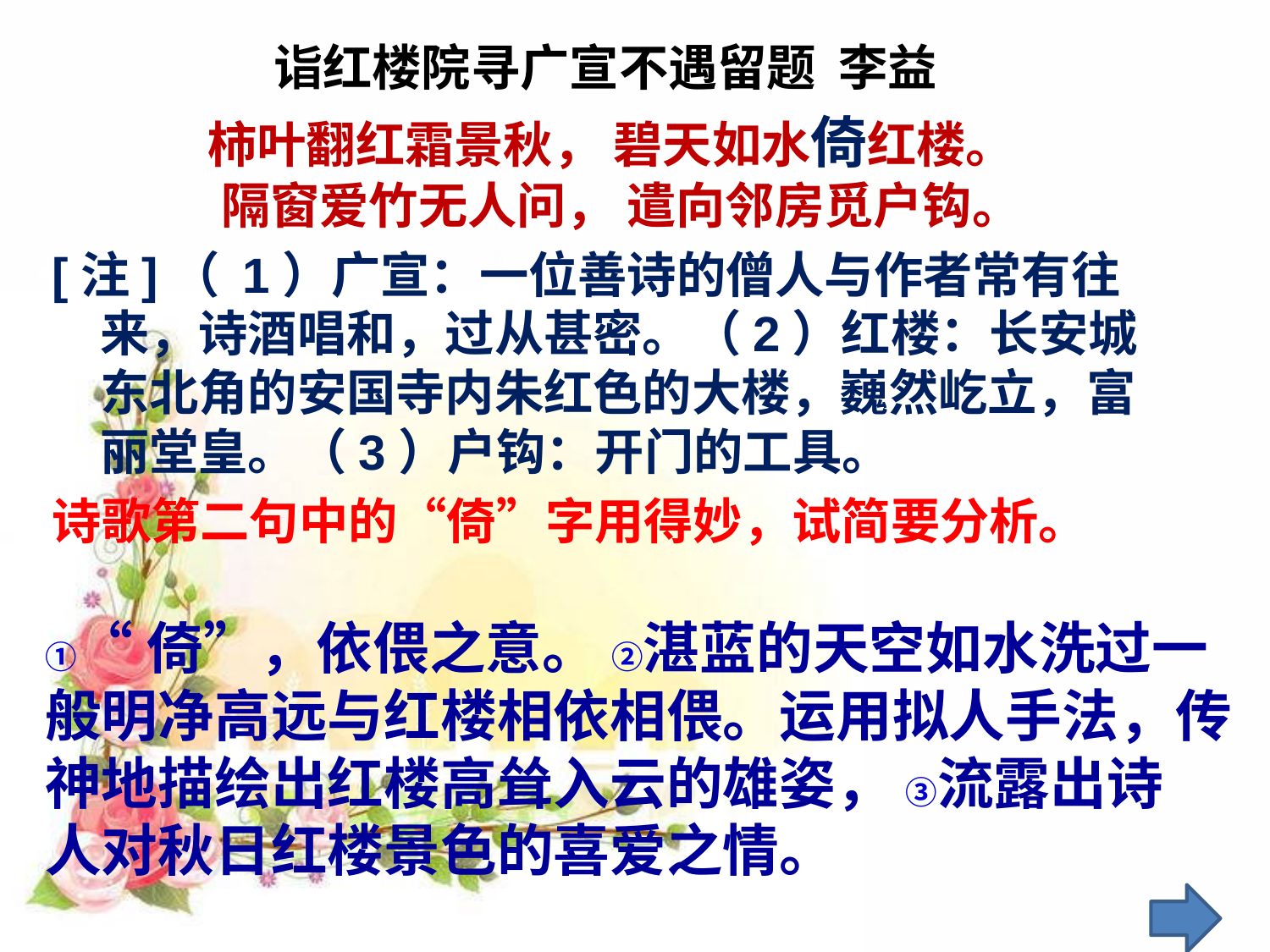

诣红楼院寻广宣不遇留题  李益
   　　 柿叶翻红霜景秋， 碧天如水倚红楼。
　　  隔窗爱竹无人问， 遣向邻房觅户钩。
[注]（ 1）广宣：一位善诗的僧人与作者常有往来，诗酒唱和，过从甚密。（2）红楼：长安城东北角的安国寺内朱红色的大楼，巍然屹立，富丽堂皇。（3）户钩：开门的工具。
诗歌第二句中的“倚”字用得妙，试简要分析。

①“倚”，依偎之意。 ②湛蓝的天空如水洗过一
般明净高远与红楼相依相偎。运用拟人手法，传
神地描绘出红楼高耸入云的雄姿， ③流露出诗
人对秋日红楼景色的喜爱之情。